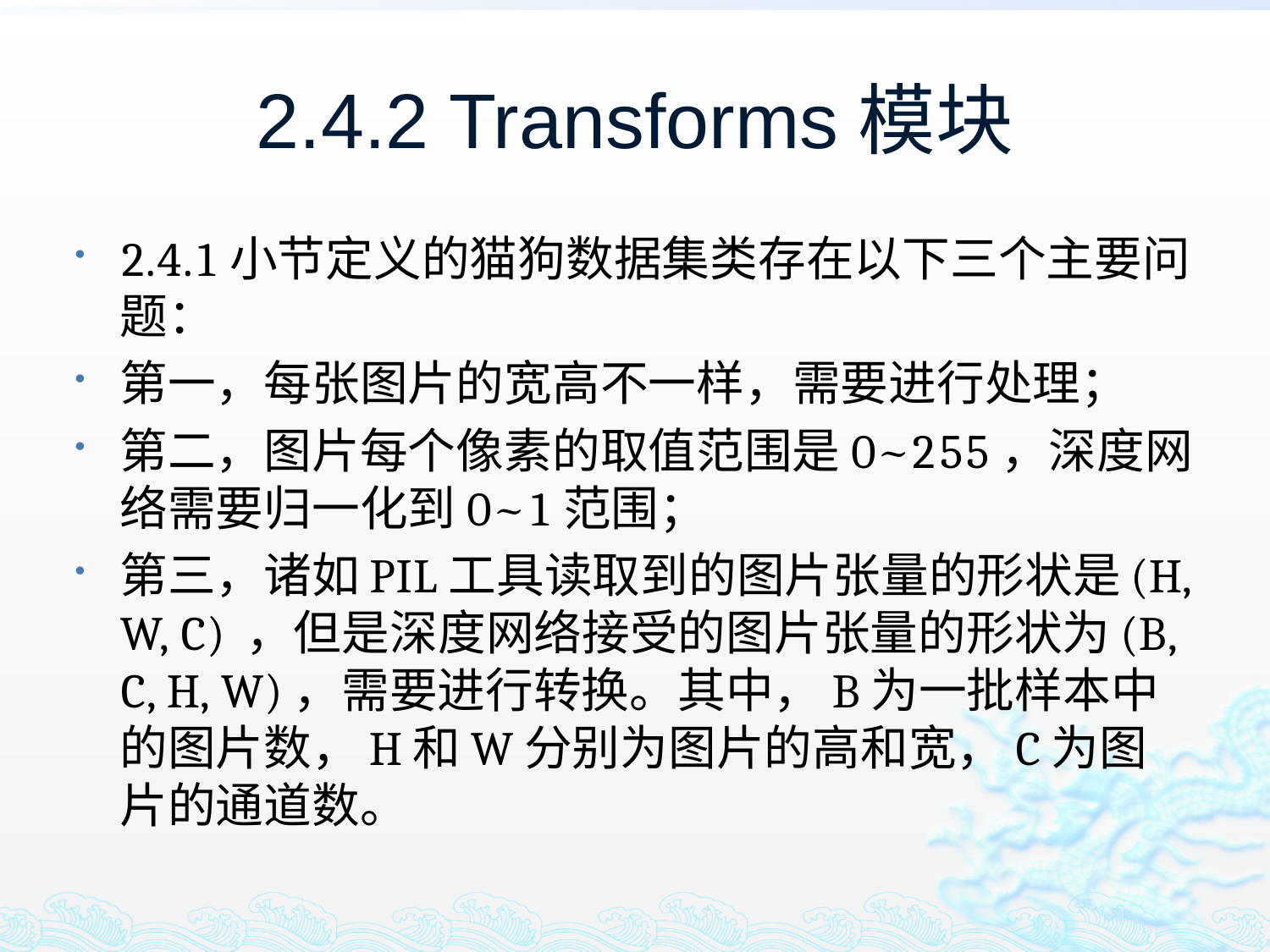

# 2.4.2 Transforms模块
2.4.1小节定义的猫狗数据集类存在以下三个主要问题：
第一，每张图片的宽高不一样，需要进行处理；
第二，图片每个像素的取值范围是0~255，深度网络需要归一化到0~1范围；
第三，诸如PIL工具读取到的图片张量的形状是(H, W, C) ，但是深度网络接受的图片张量的形状为(B, C, H, W)，需要进行转换。其中，B为一批样本中的图片数，H和W分别为图片的高和宽，C为图片的通道数。